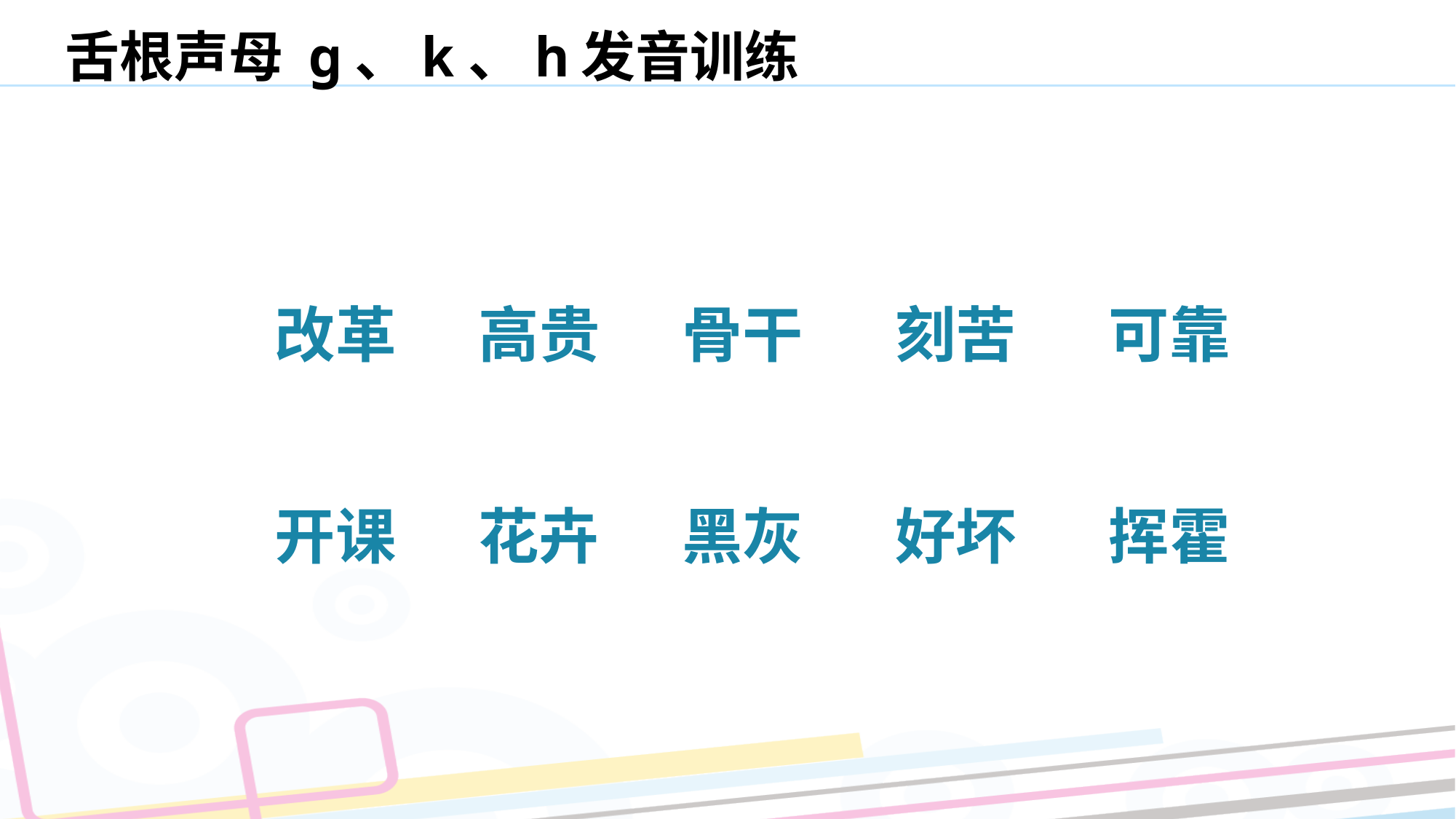

# 舌根声母 ɡ、k、h发音训练
改革
骨干
刻苦
可靠
高贵
开课
花卉
黑灰
好坏
挥霍